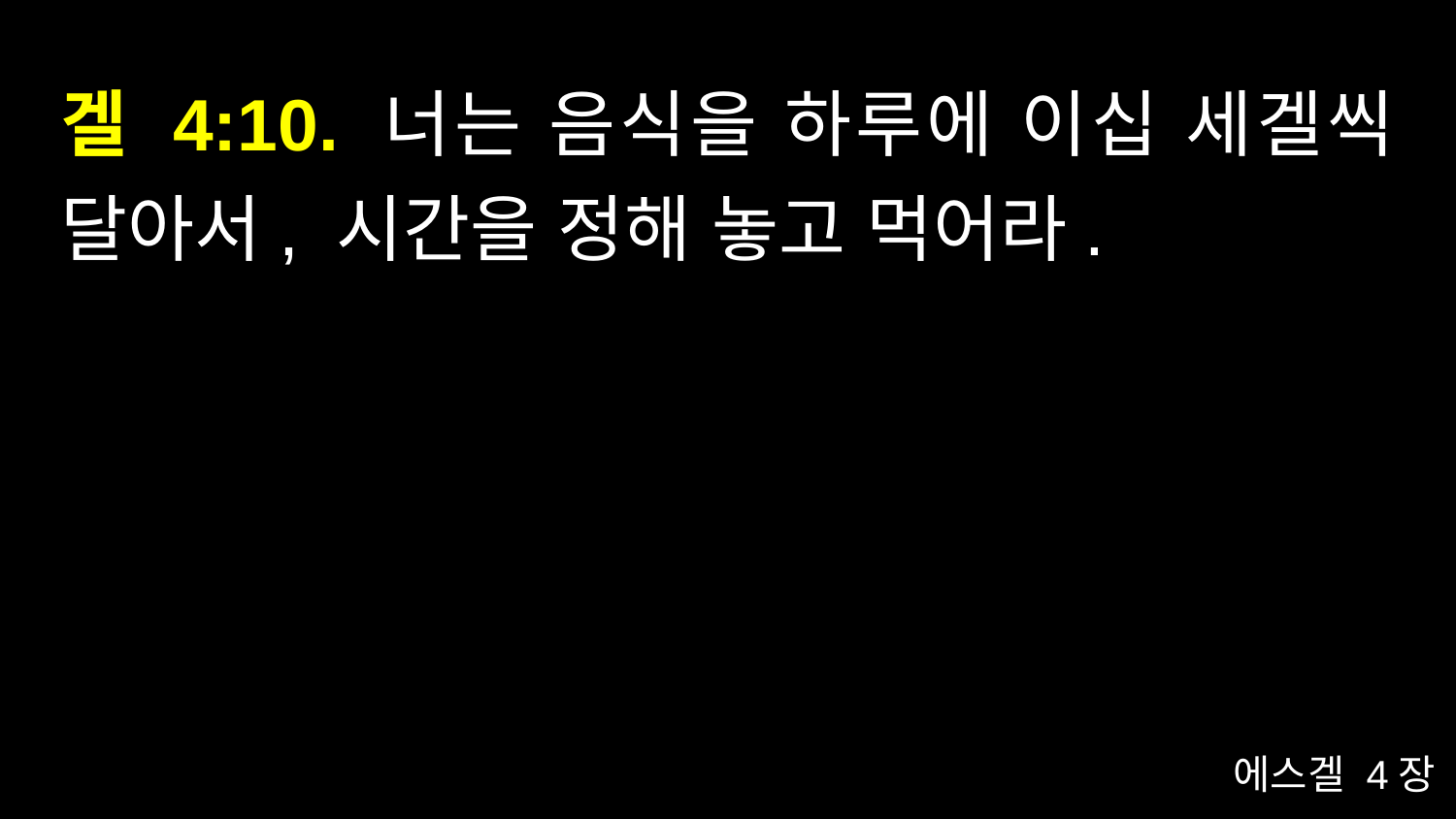

# 겔 4:10. 너는 음식을 하루에 이십 세겔씩 달아서, 시간을 정해 놓고 먹어라.
에스겔 4장